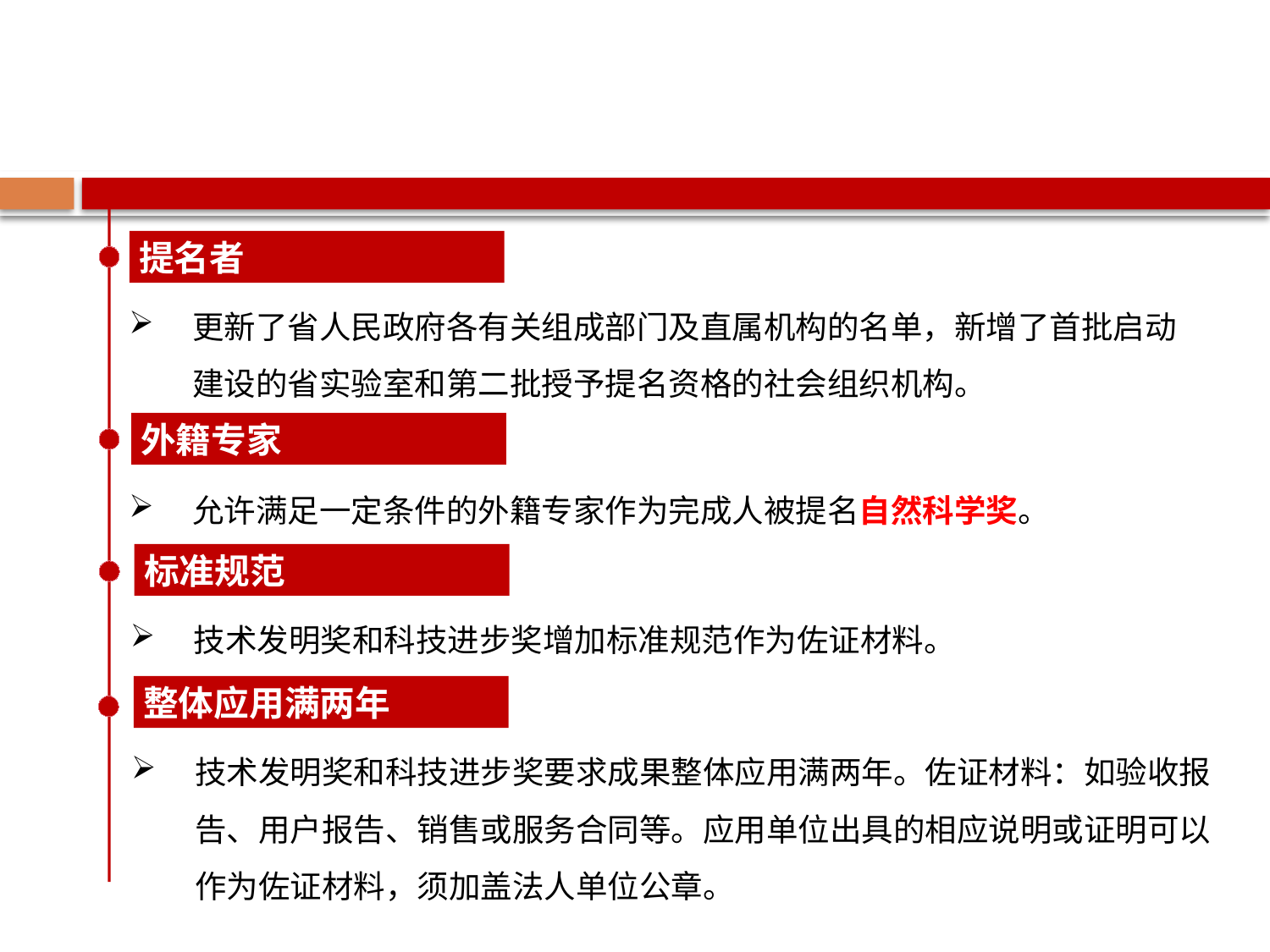

提名者

更新了省人民政府各有关组成部门及直属机构的名单，新增了首批启动建设的省实验室和第二批授予提名资格的社会组织机构。
外籍专家

允许满足一定条件的外籍专家作为完成人被提名自然科学奖。
标准规范

技术发明奖和科技进步奖增加标准规范作为佐证材料。
整体应用满两年

技术发明奖和科技进步奖要求成果整体应用满两年。佐证材料：如验收报告、用户报告、销售或服务合同等。应用单位出具的相应说明或证明可以作为佐证材料，须加盖法人单位公章。